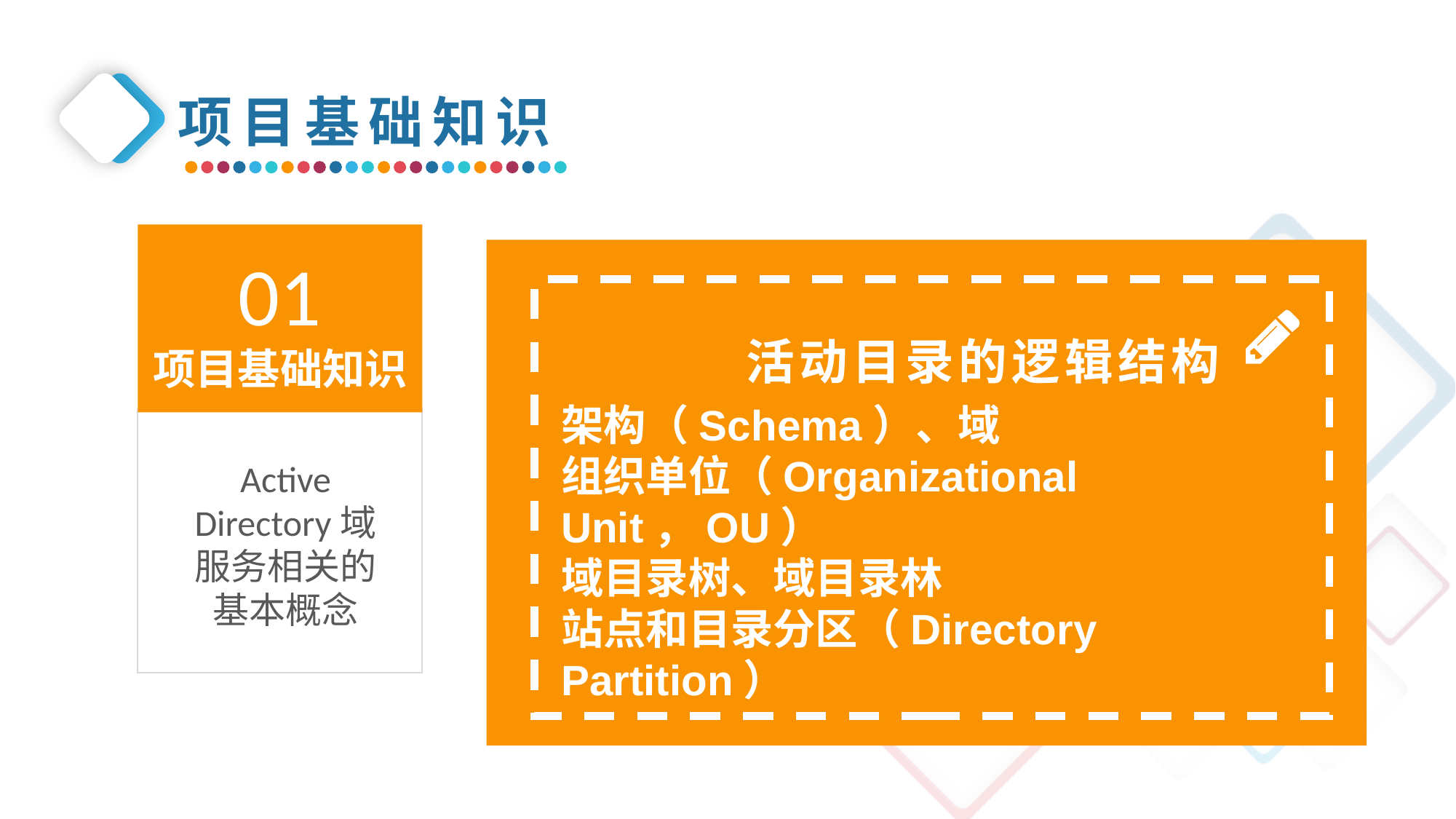

项目基础知识

01
项目基础知识

活动目录的逻辑结构

架构（Schema）、域
组织单位（Organizational Unit，OU）
域目录树、域目录林
站点和目录分区（Directory Partition）

Active Directory域服务相关的基本概念